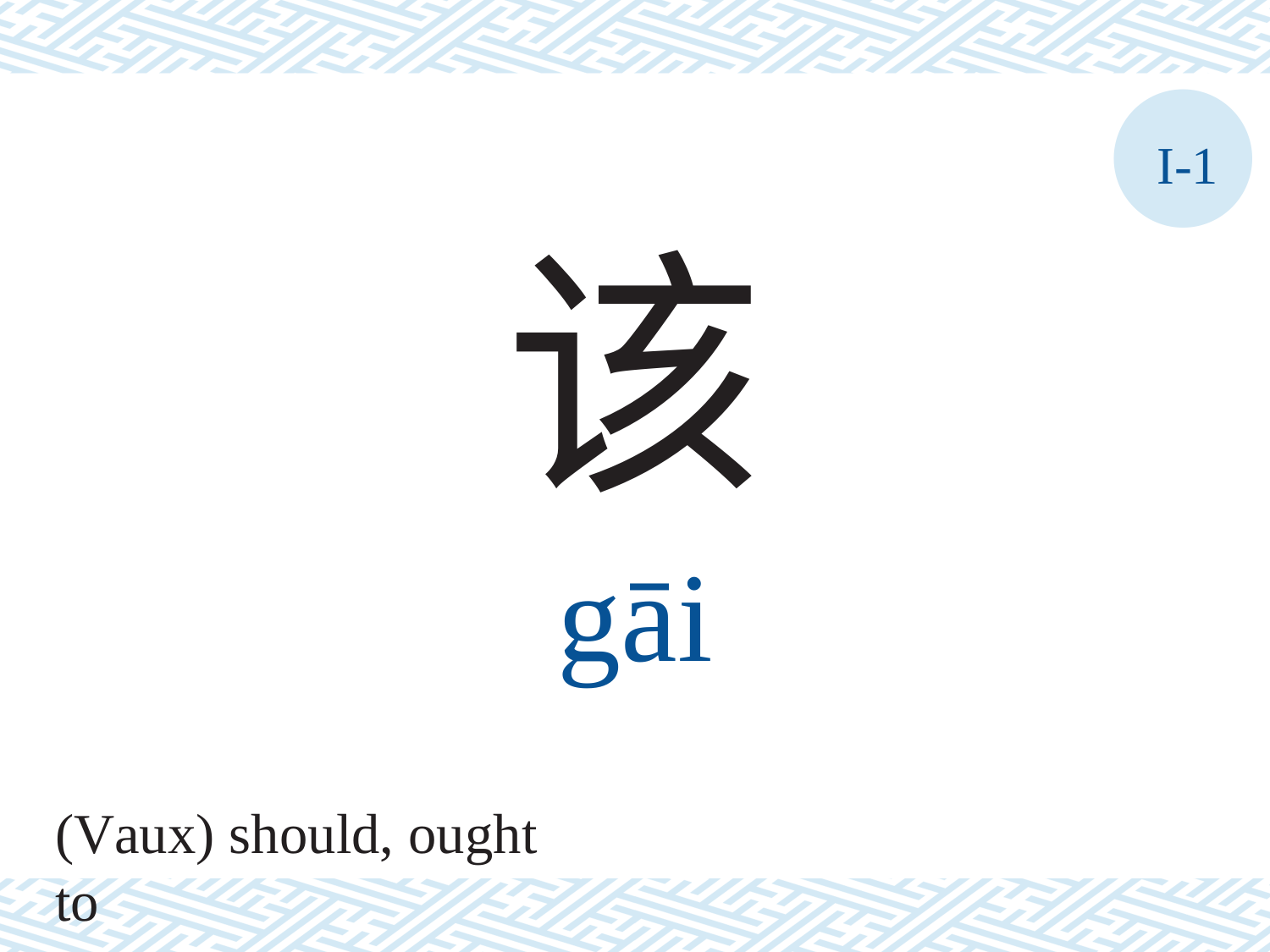

I-1
该
gāi
(Vaux) should, ought to